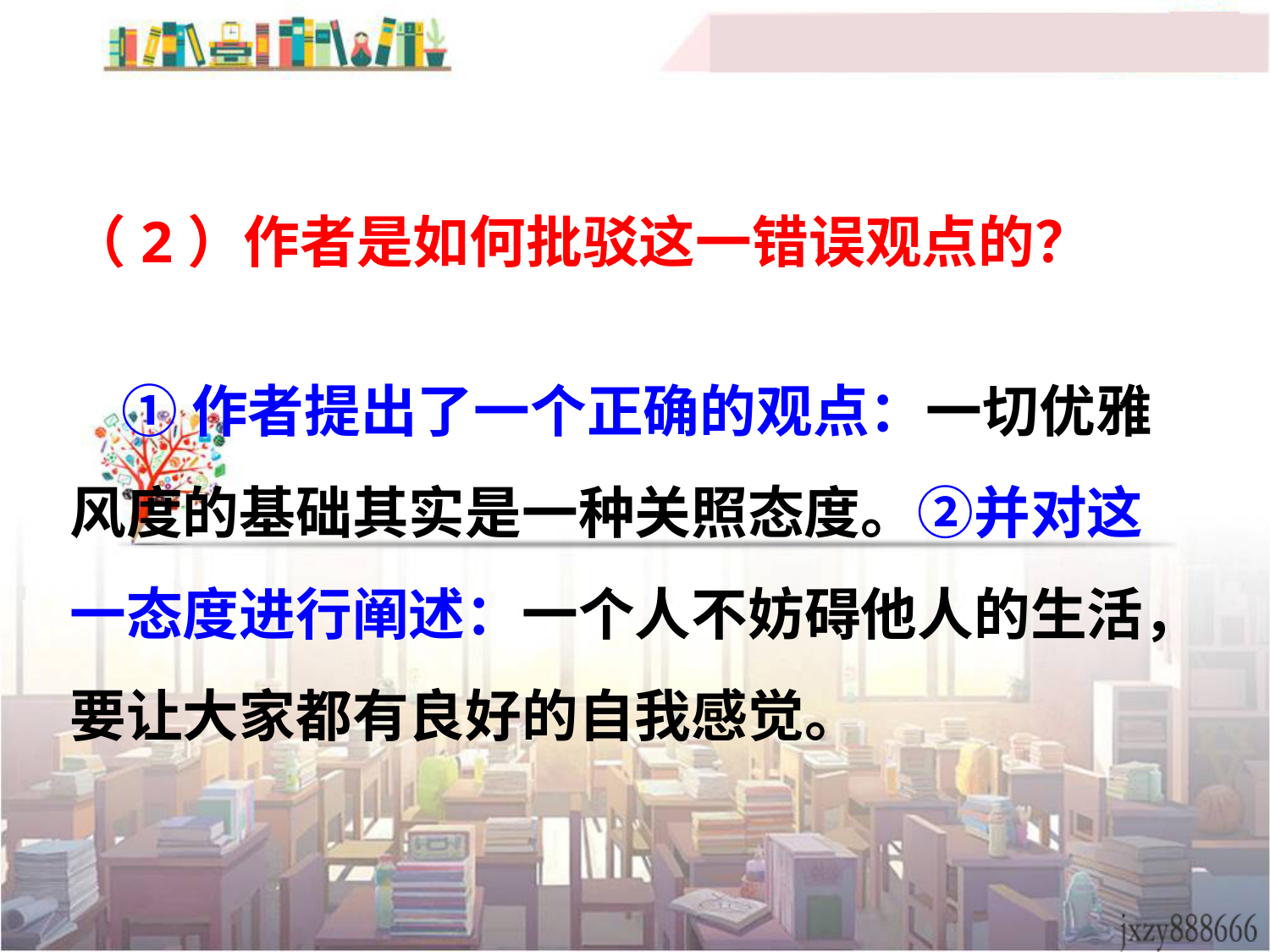

（2）作者是如何批驳这一错误观点的？
    ①作者提出了一个正确的观点：一切优雅风度的基础其实是一种关照态度。②并对这一态度进行阐述：一个人不妨碍他人的生活，要让大家都有良好的自我感觉。